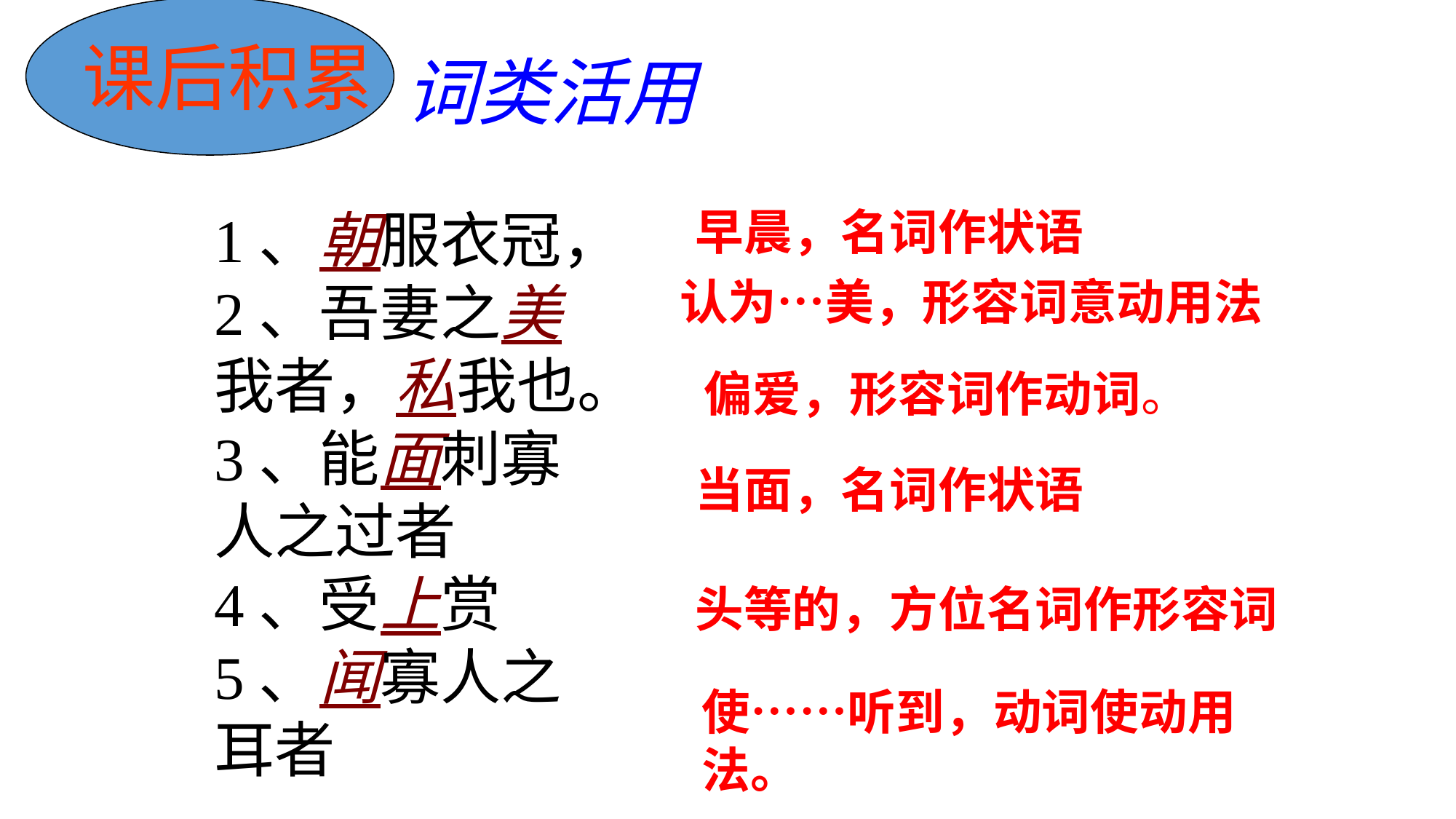

课后积累
词类活用
早晨，名词作状语
1、朝服衣冠，
2、吾妻之美我者，私我也。
3、能面刺寡人之过者
4、受上赏
5、闻寡人之耳者

认为…美，形容词意动用法
偏爱，形容词作动词。
当面，名词作状语
头等的，方位名词作形容词
使……听到，动词使动用法。